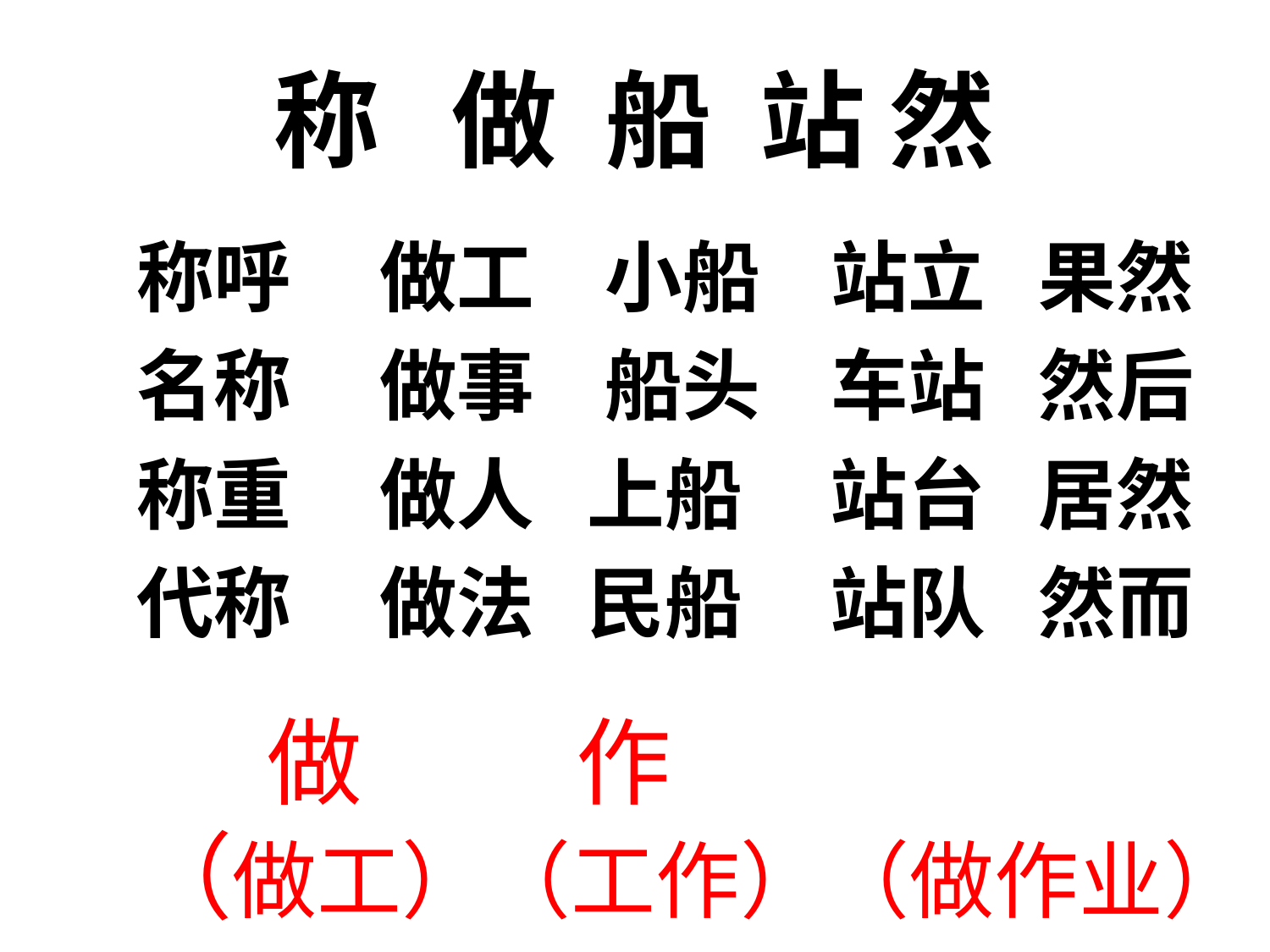

# 称   做  船  站 然
    称呼     做工    小船    站立   果然
    名称     做事    船头    车站   然后
    称重     做人   上船     站台   居然
    代称     做法   民船     站队   然而
     做          作
（做工）（工作）（做作业）